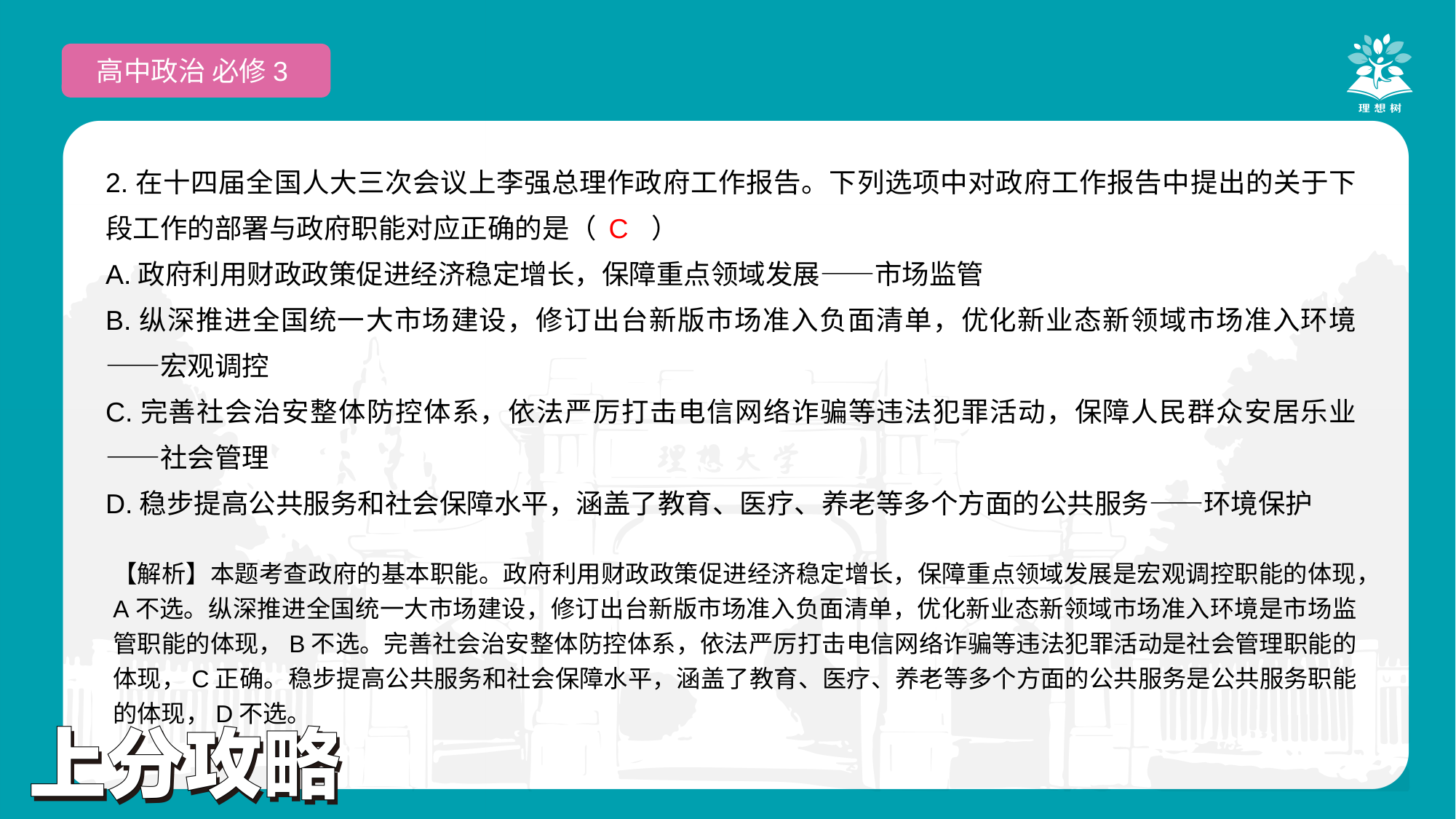

高中政治 必修3
2.在十四届全国人大三次会议上李强总理作政府工作报告。下列选项中对政府工作报告中提出的关于下段工作的部署与政府职能对应正确的是（　　）
A.政府利用财政政策促进经济稳定增长，保障重点领域发展——市场监管
B.纵深推进全国统一大市场建设，修订出台新版市场准入负面清单，优化新业态新领域市场准入环境——宏观调控
C.完善社会治安整体防控体系，依法严厉打击电信网络诈骗等违法犯罪活动，保障人民群众安居乐业——社会管理
D.稳步提高公共服务和社会保障水平，涵盖了教育、医疗、养老等多个方面的公共服务——环境保护
 C
【解析】本题考查政府的基本职能。政府利用财政政策促进经济稳定增长，保障重点领域发展是宏观调控职能的体现，A不选。纵深推进全国统一大市场建设，修订出台新版市场准入负面清单，优化新业态新领域市场准入环境是市场监管职能的体现，B不选。完善社会治安整体防控体系，依法严厉打击电信网络诈骗等违法犯罪活动是社会管理职能的体现，C正确。稳步提高公共服务和社会保障水平，涵盖了教育、医疗、养老等多个方面的公共服务是公共服务职能的体现，D不选。